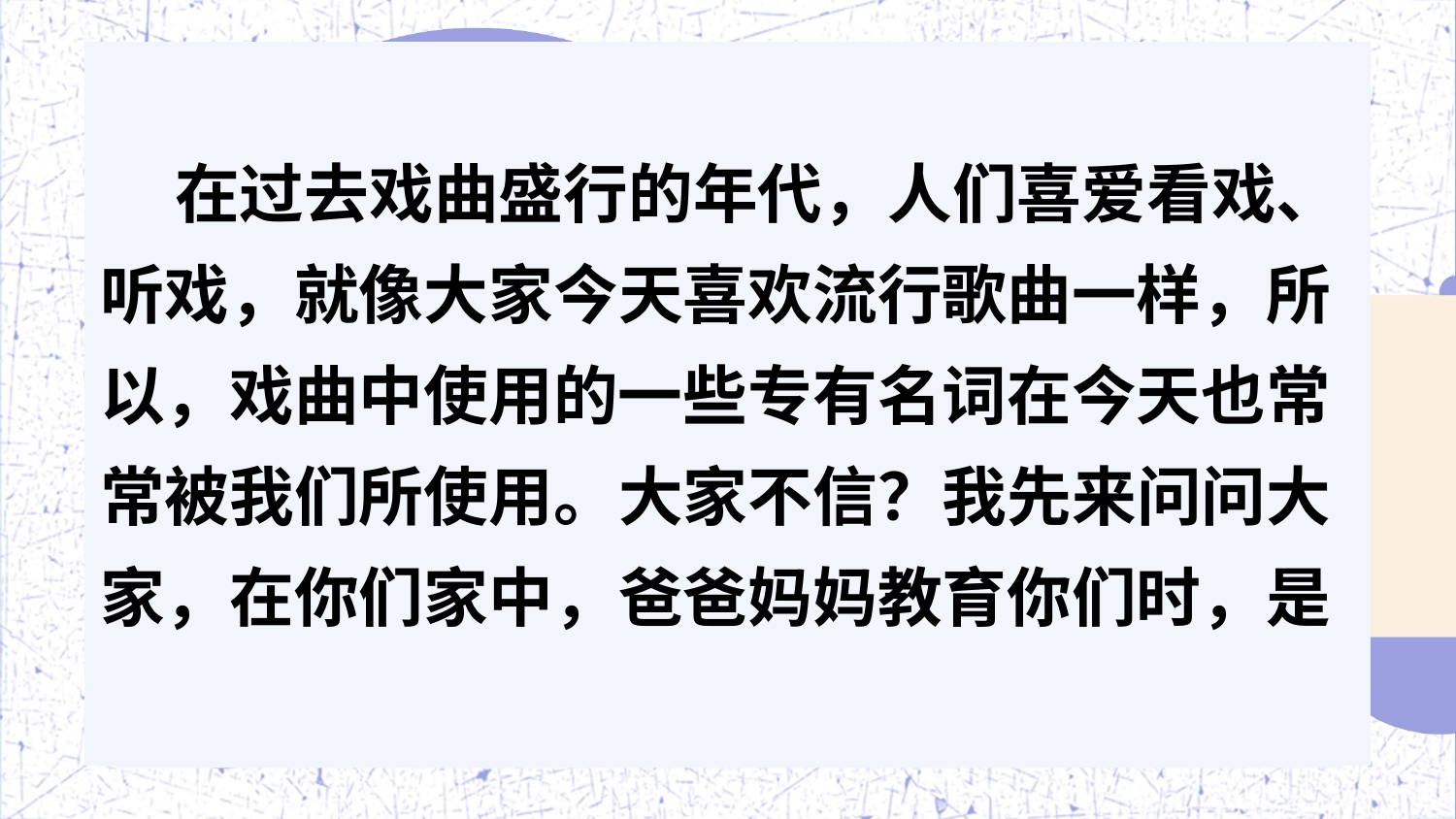

在过去戏曲盛行的年代，人们喜爱看戏、听戏，就像大家今天喜欢流行歌曲一样，所以，戏曲中使用的一些专有名词在今天也常常被我们所使用。大家不信？我先来问问大家，在你们家中，爸爸妈妈教育你们时，是